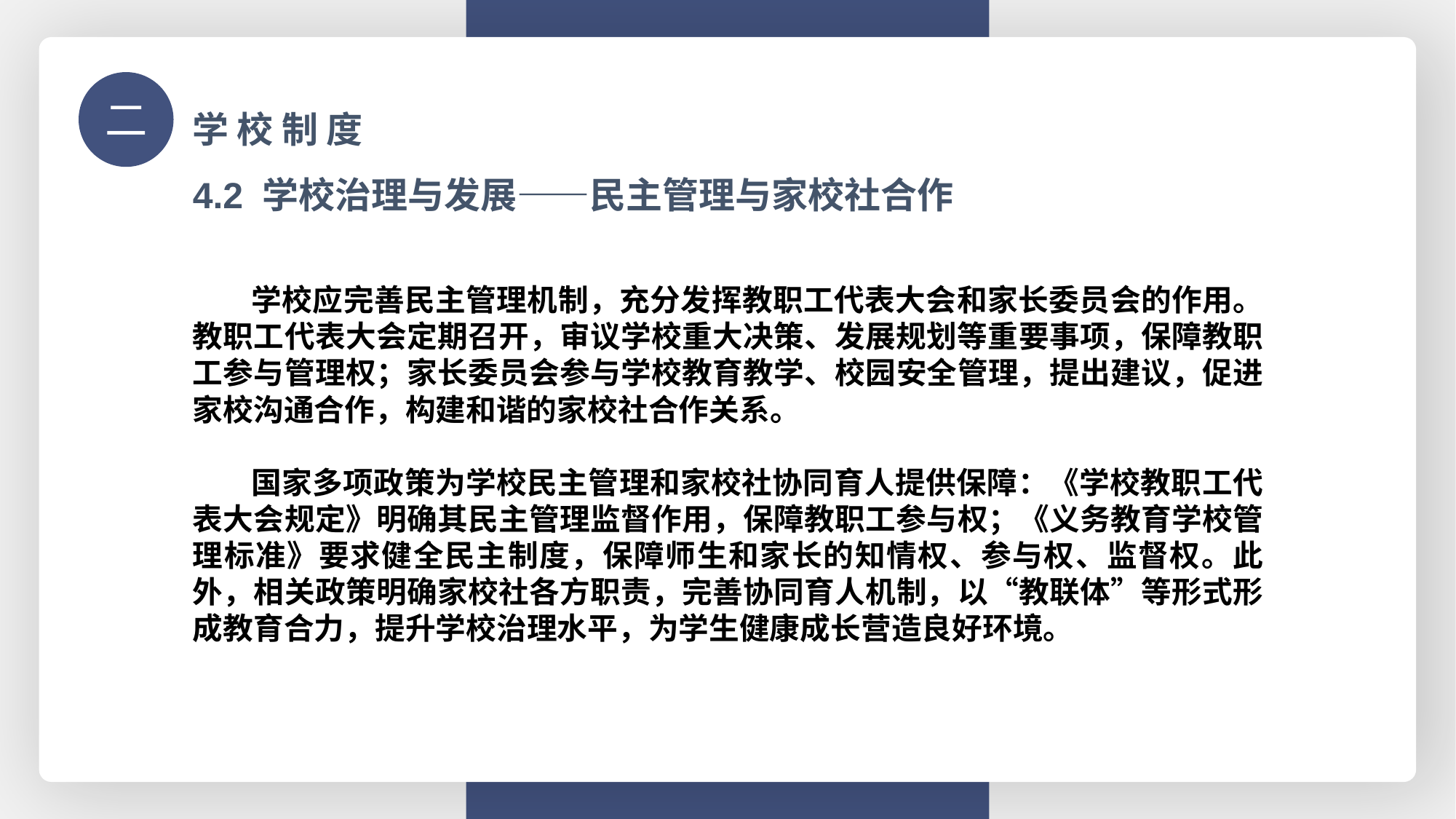

学 校 制 度
二
4.2 学校治理与发展——民主管理与家校社合作
        学校应完善民主管理机制，充分发挥教职工代表大会和家长委员会的作用。教职工代表大会定期召开，审议学校重大决策、发展规划等重要事项，保障教职工参与管理权；家长委员会参与学校教育教学、校园安全管理，提出建议，促进家校沟通合作，构建和谐的家校社合作关系。

       国家多项政策为学校民主管理和家校社协同育人提供保障：《学校教职工代表大会规定》明确其民主管理监督作用，保障教职工参与权；《义务教育学校管理标准》要求健全民主制度，保障师生和家长的知情权、参与权、监督权。此外，相关政策明确家校社各方职责，完善协同育人机制，以“教联体”等形式形成教育合力，提升学校治理水平，为学生健康成长营造良好环境。